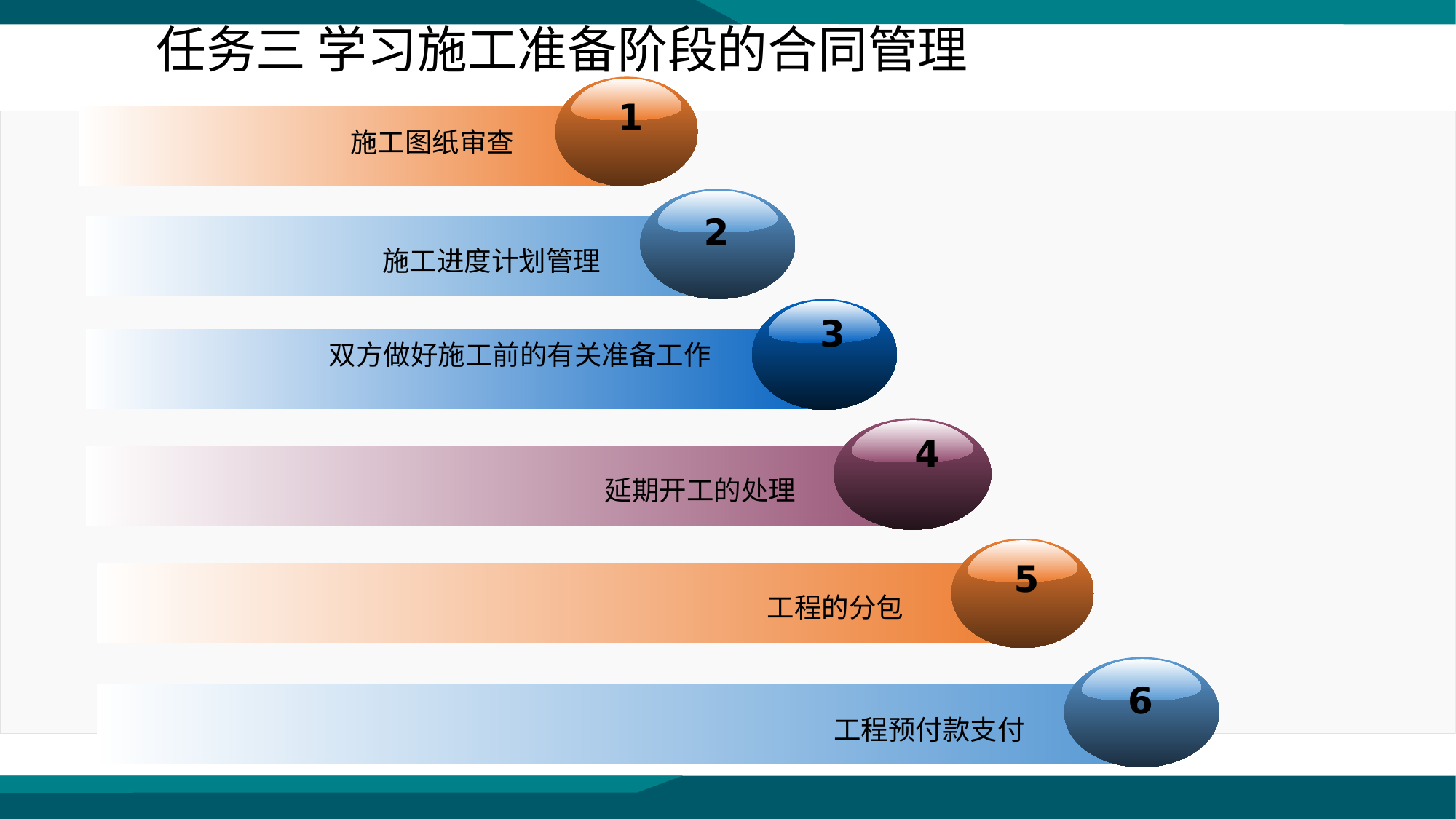

任务三 学习施工准备阶段的合同管理

1

施工图纸审查

2

施工进度计划管理

3

双方做好施工前的有关准备工作

4

延期开工的处理

5

工程的分包

6

工程预付款支付